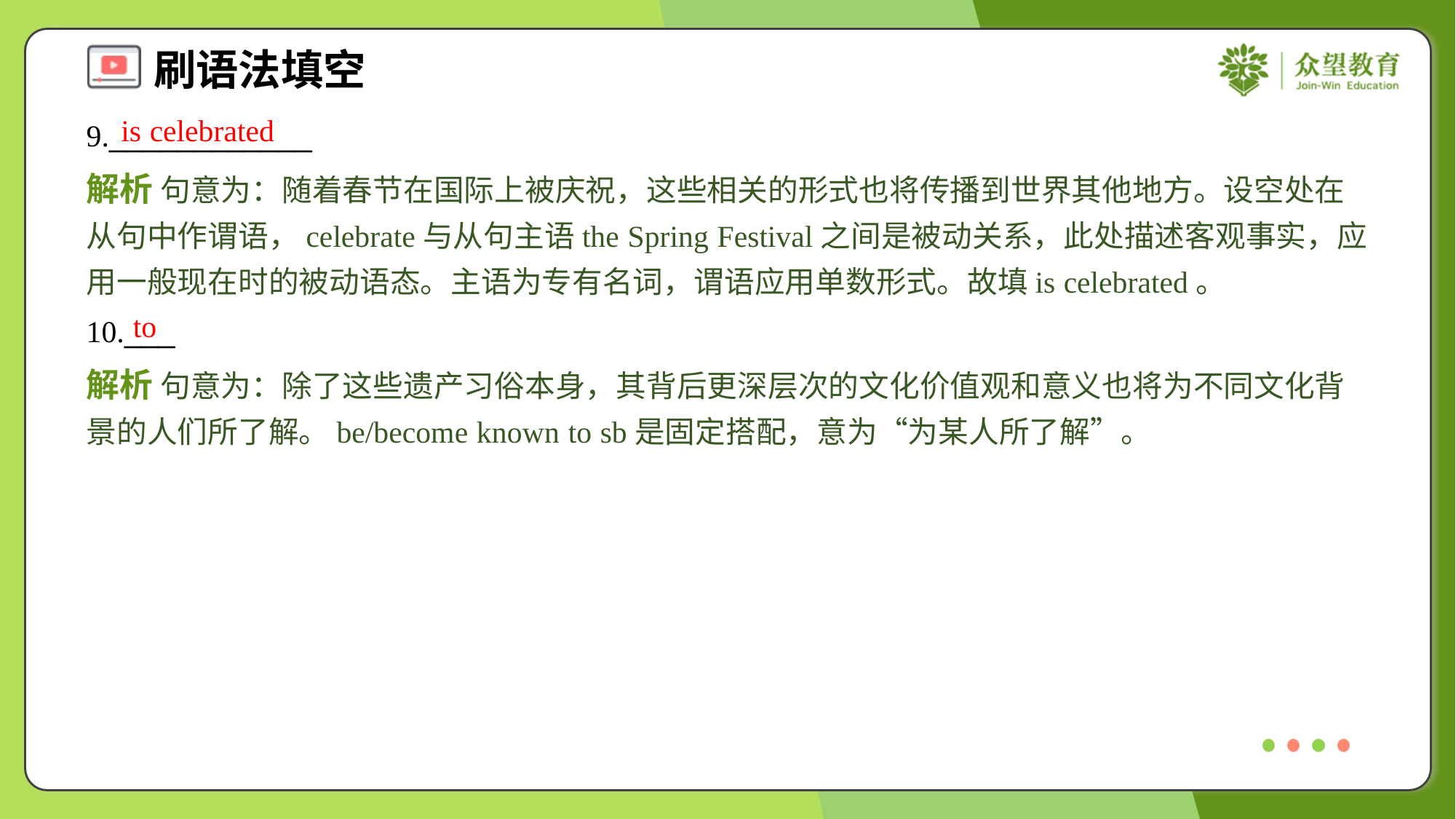

is celebrated
9.____________
解析 句意为：随着春节在国际上被庆祝，这些相关的形式也将传播到世界其他地方。设空处在从句中作谓语，celebrate与从句主语the Spring Festival之间是被动关系，此处描述客观事实，应用一般现在时的被动语态。主语为专有名词，谓语应用单数形式。故填is celebrated。
to
10.___
解析 句意为：除了这些遗产习俗本身，其背后更深层次的文化价值观和意义也将为不同文化背景的人们所了解。be/become known to sb是固定搭配，意为“为某人所了解”。